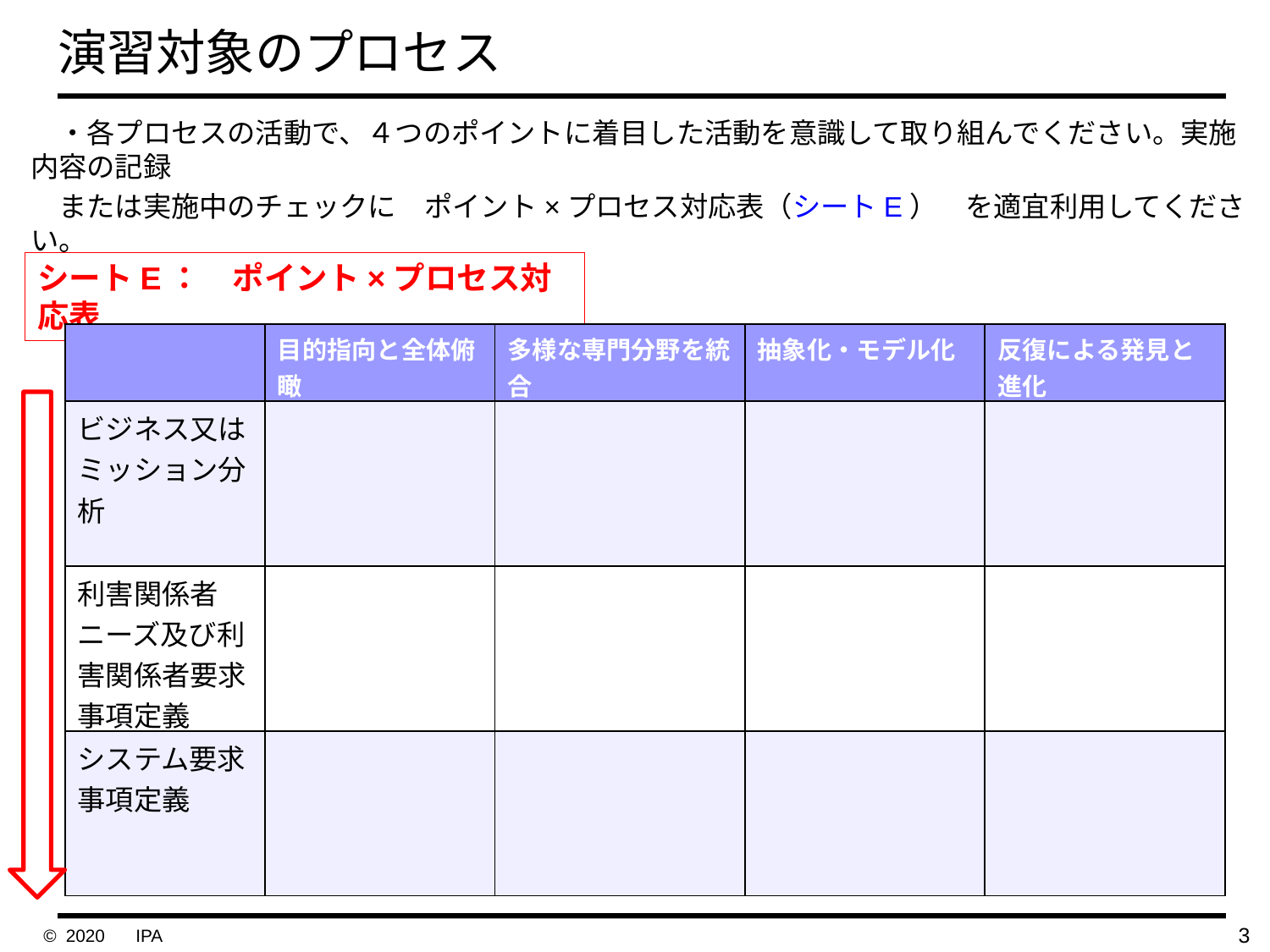

# 演習対象のプロセス
　・各プロセスの活動で、４つのポイントに着目した活動を意識して取り組んでください。実施内容の記録
　または実施中のチェックに　ポイント×プロセス対応表（シートE）　を適宜利用してください。

シートE：　ポイント×プロセス対応表
|  | 目的指向と全体俯瞰 | 多様な専門分野を統合 | 抽象化・モデル化 | 反復による発見と進化 |
| --- | --- | --- | --- | --- |
| ビジネス又はミッション分析 |  |  |  |  |
| 利害関係者ニーズ及び利害関係者要求事項定義 |  |  |  |  |
| システム要求事項定義 |  |  |  |  |